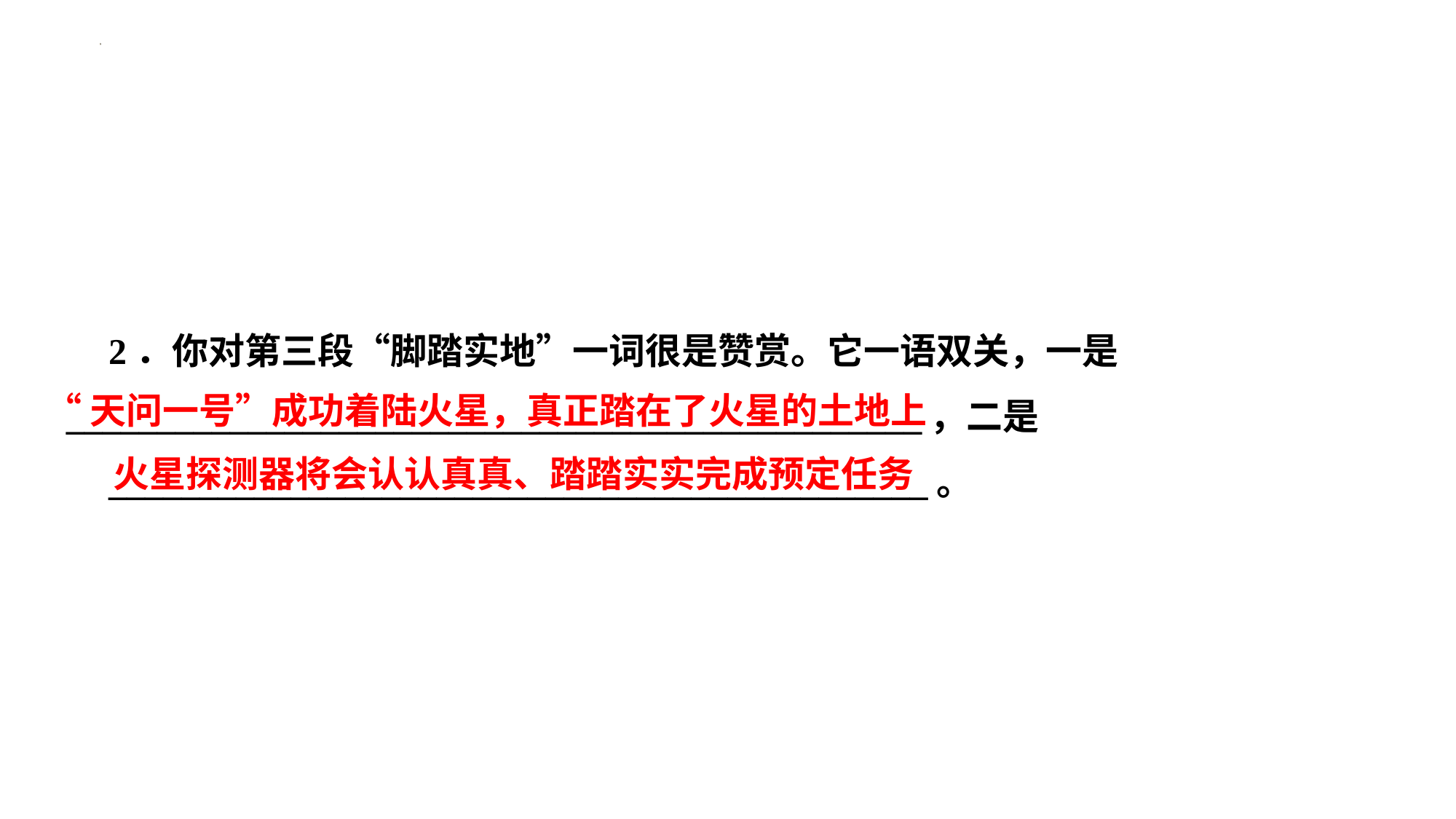

2．你对第三段“脚踏实地”一词很是赞赏。它一语双关，一是_______________________________________________，二是
_____________________________________________。
“天问一号”成功着陆火星，真正踏在了火星的土地上
火星探测器将会认认真真、踏踏实实完成预定任务